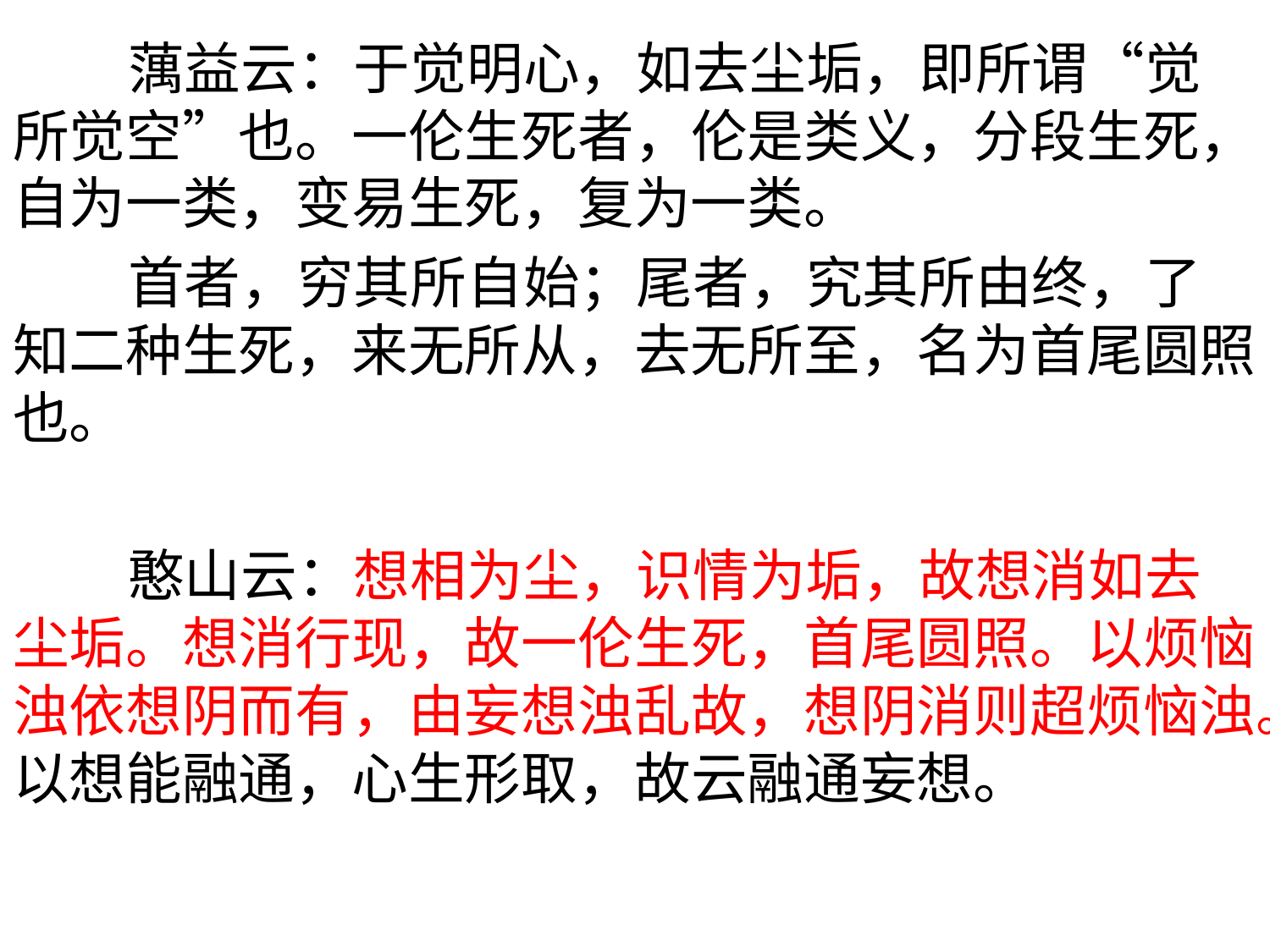

蕅益云：于觉明心，如去尘垢，即所谓“觉所觉空”也。一伦生死者，伦是类义，分段生死，自为一类，变易生死，复为一类。
        首者，穷其所自始；尾者，究其所由终，了知二种生死，来无所从，去无所至，名为首尾圆照也。

        憨山云：想相为尘，识情为垢，故想消如去尘垢。想消行现，故一伦生死，首尾圆照。以烦恼浊依想阴而有，由妄想浊乱故，想阴消则超烦恼浊。以想能融通，心生形取，故云融通妄想。